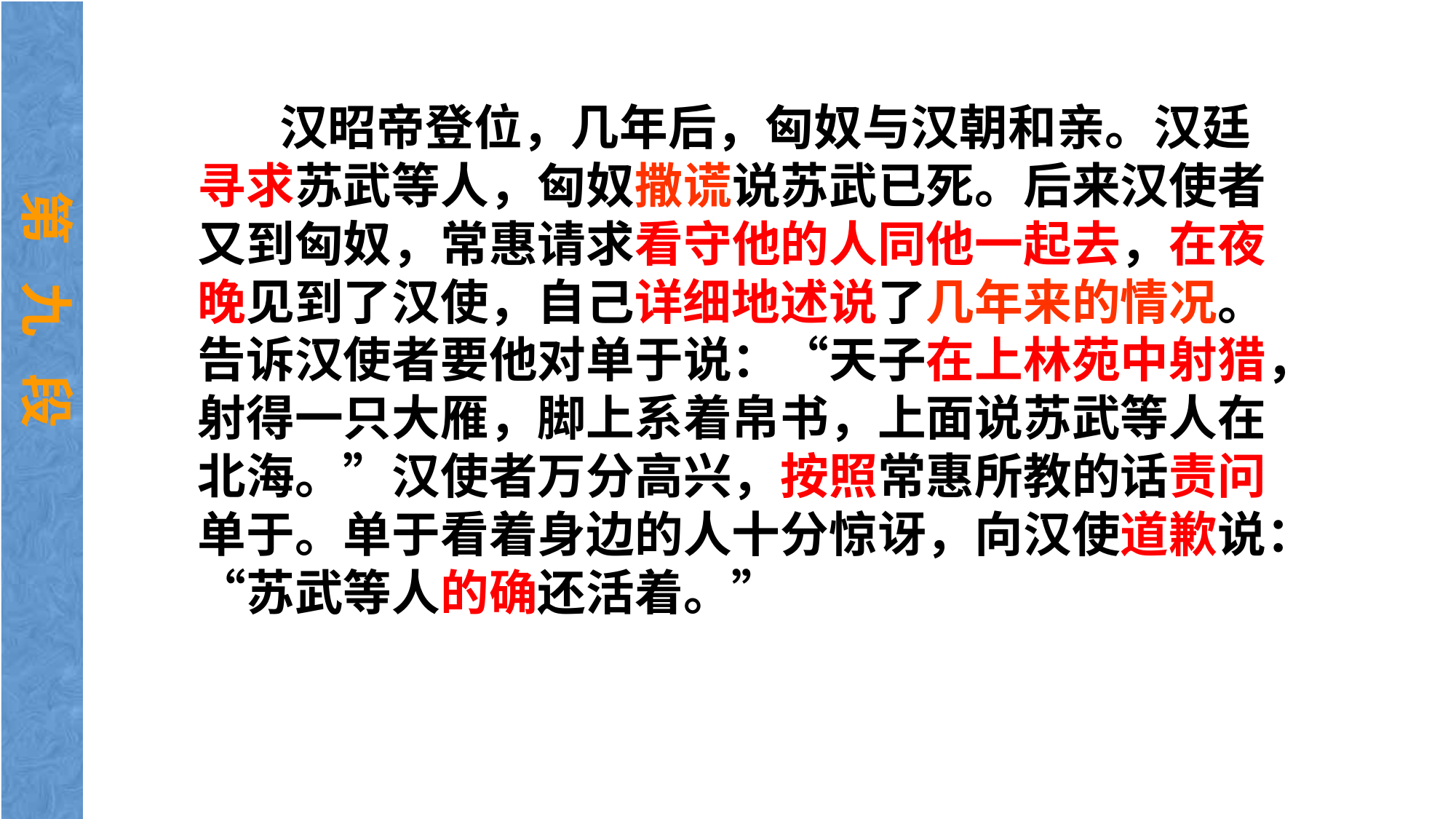

汉昭帝登位，几年后，匈奴与汉朝和亲。汉廷寻求苏武等人，匈奴撒谎说苏武已死。后来汉使者又到匈奴，常惠请求看守他的人同他一起去，在夜晚见到了汉使，自己详细地述说了几年来的情况。告诉汉使者要他对单于说：“天子在上林苑中射猎，射得一只大雁，脚上系着帛书，上面说苏武等人在北海。”汉使者万分高兴，按照常惠所教的话责问单于。单于看着身边的人十分惊讶，向汉使道歉说：“苏武等人的确还活着。”
第   九   段